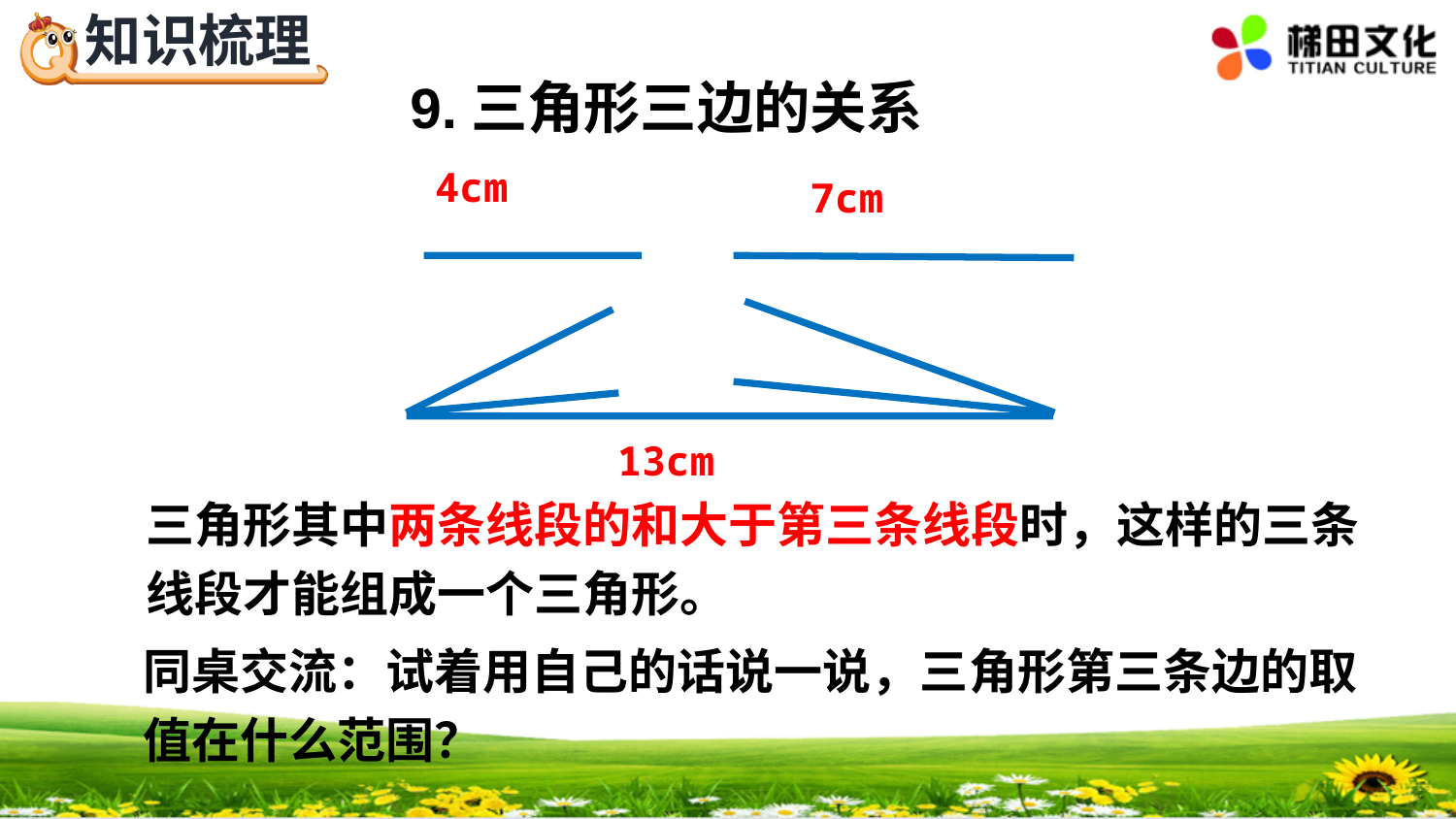

9.三角形三边的关系
4cm
7cm

13cm
三角形其中两条线段的和大于第三条线段时，这样的三条线段才能组成一个三角形。
同桌交流：试着用自己的话说一说，三角形第三条边的取值在什么范围？